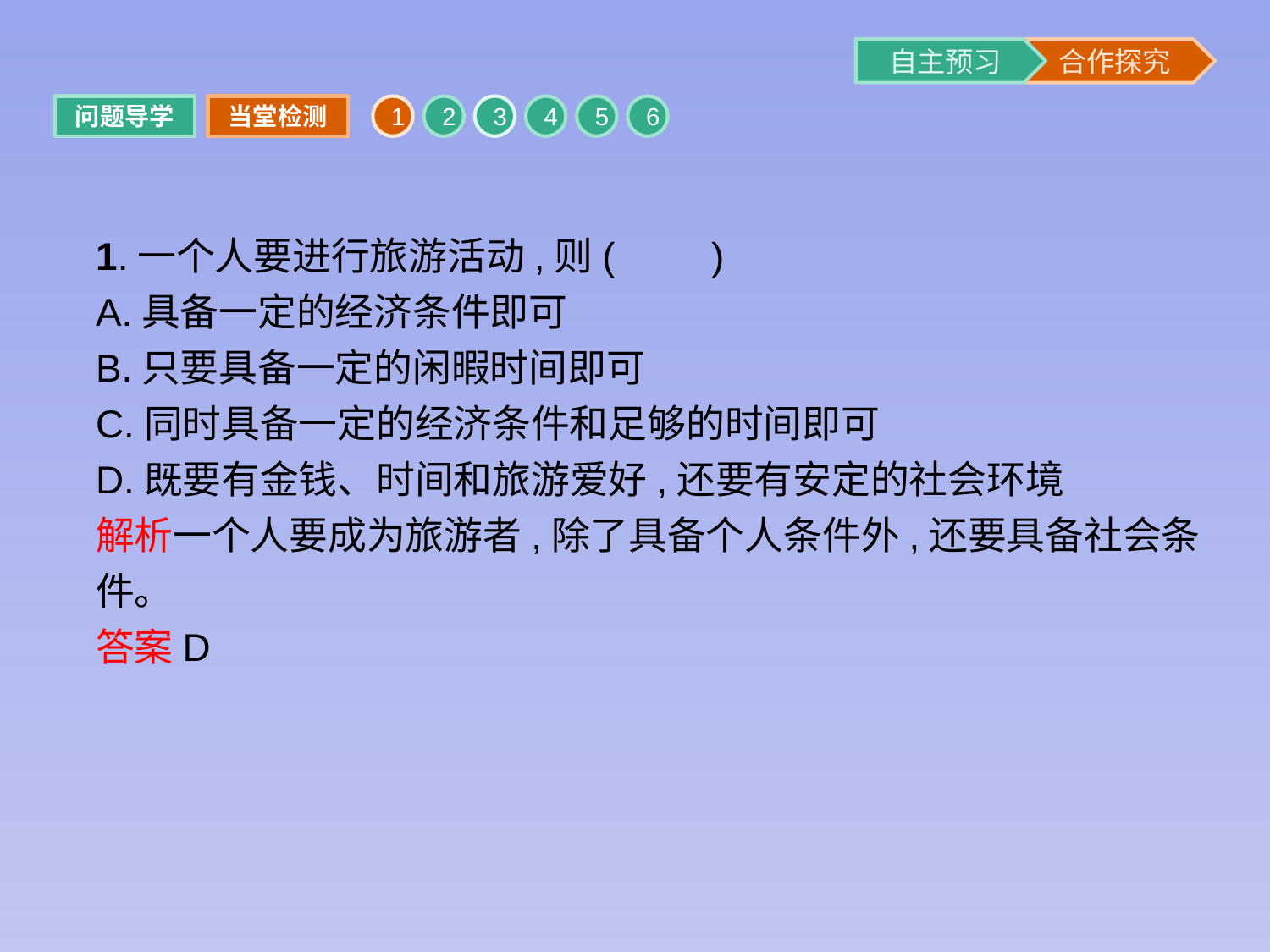

问题导学
当堂检测
1
2
3
4
5
6
1.一个人要进行旅游活动,则(　　)
A.具备一定的经济条件即可
B.只要具备一定的闲暇时间即可
C.同时具备一定的经济条件和足够的时间即可
D.既要有金钱、时间和旅游爱好,还要有安定的社会环境
解析一个人要成为旅游者,除了具备个人条件外,还要具备社会条件。
答案D